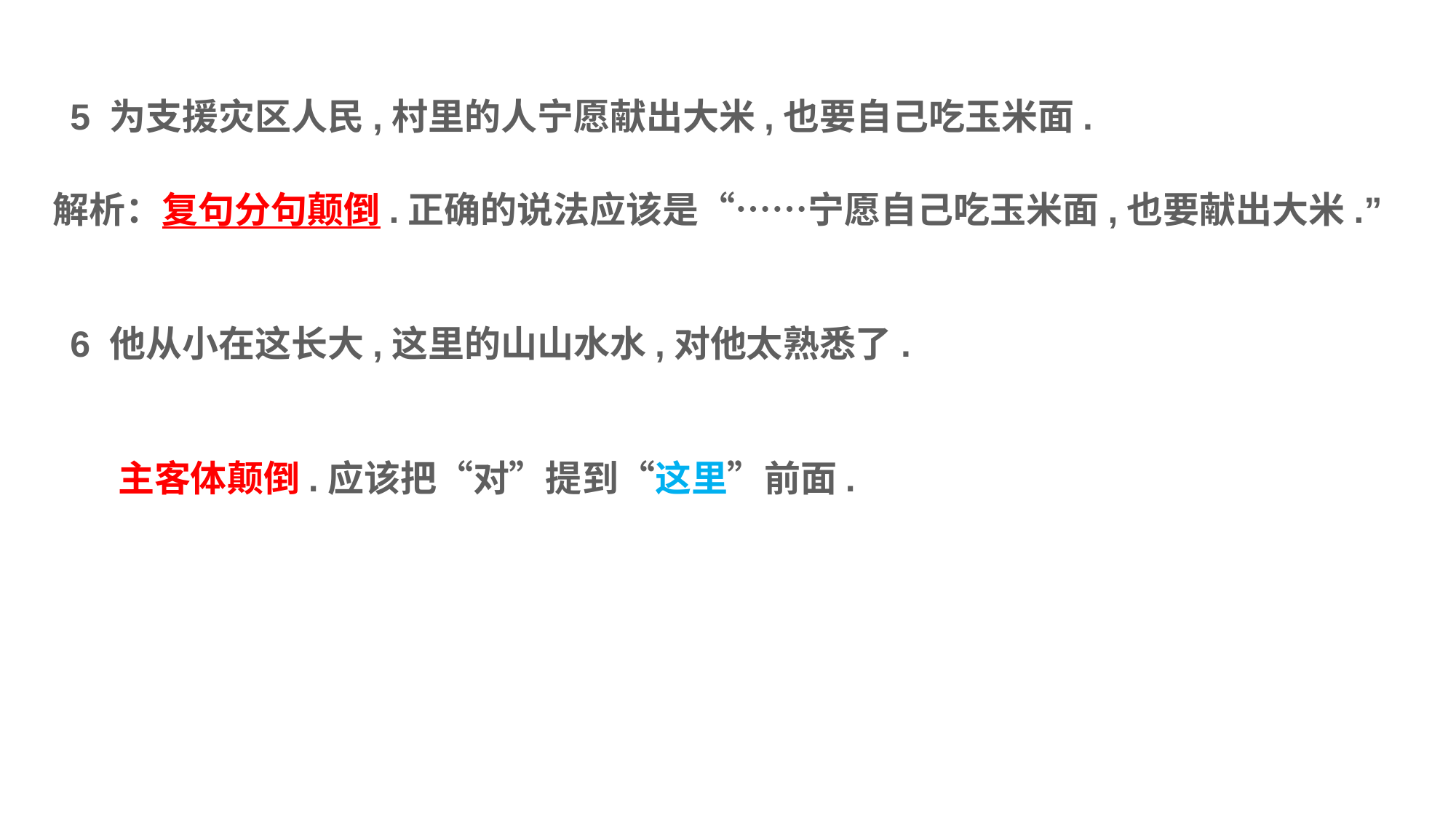

5 为支援灾区人民,村里的人宁愿献出大米,也要自己吃玉米面.
   解析：复句分句颠倒.正确的说法应该是“……宁愿自己吃玉米面,也要献出大米.”
6 他从小在这长大,这里的山山水水,对他太熟悉了.
主客体颠倒.应该把“对”提到“这里”前面.